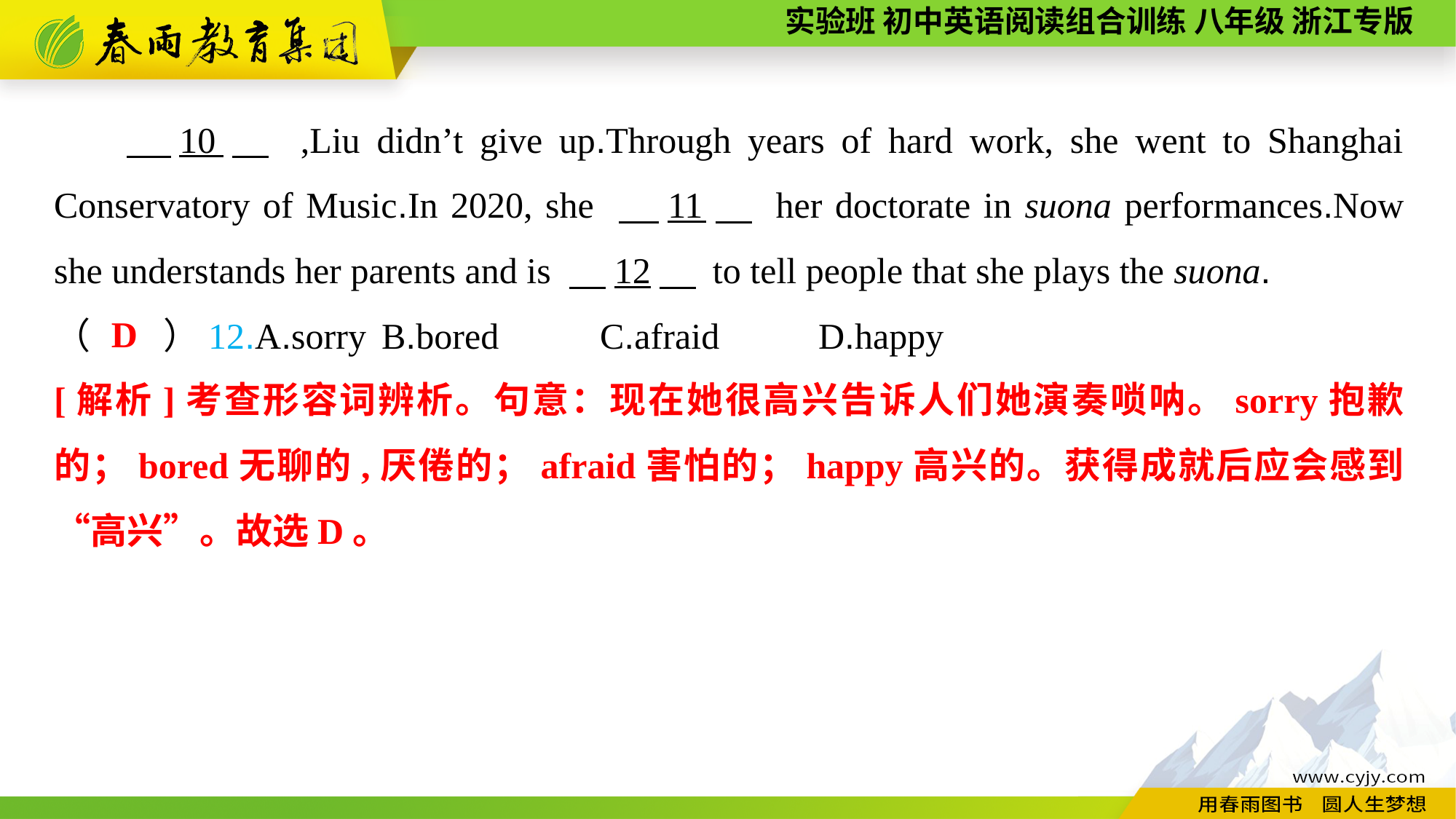

10　 ,Liu didn’t give up.Through years of hard work, she went to Shanghai Conservatory of Music.In 2020, she 　11　 her doctorate in suona performances.Now she understands her parents and is 　12　 to tell people that she plays the suona.
（　　）12.A.sorry	B.bored	C.afraid	D.happy
D
[解析]考查形容词辨析。句意：现在她很高兴告诉人们她演奏唢呐。sorry抱歉的；bored无聊的,厌倦的；afraid害怕的；happy高兴的。获得成就后应会感到“高兴”。故选D。